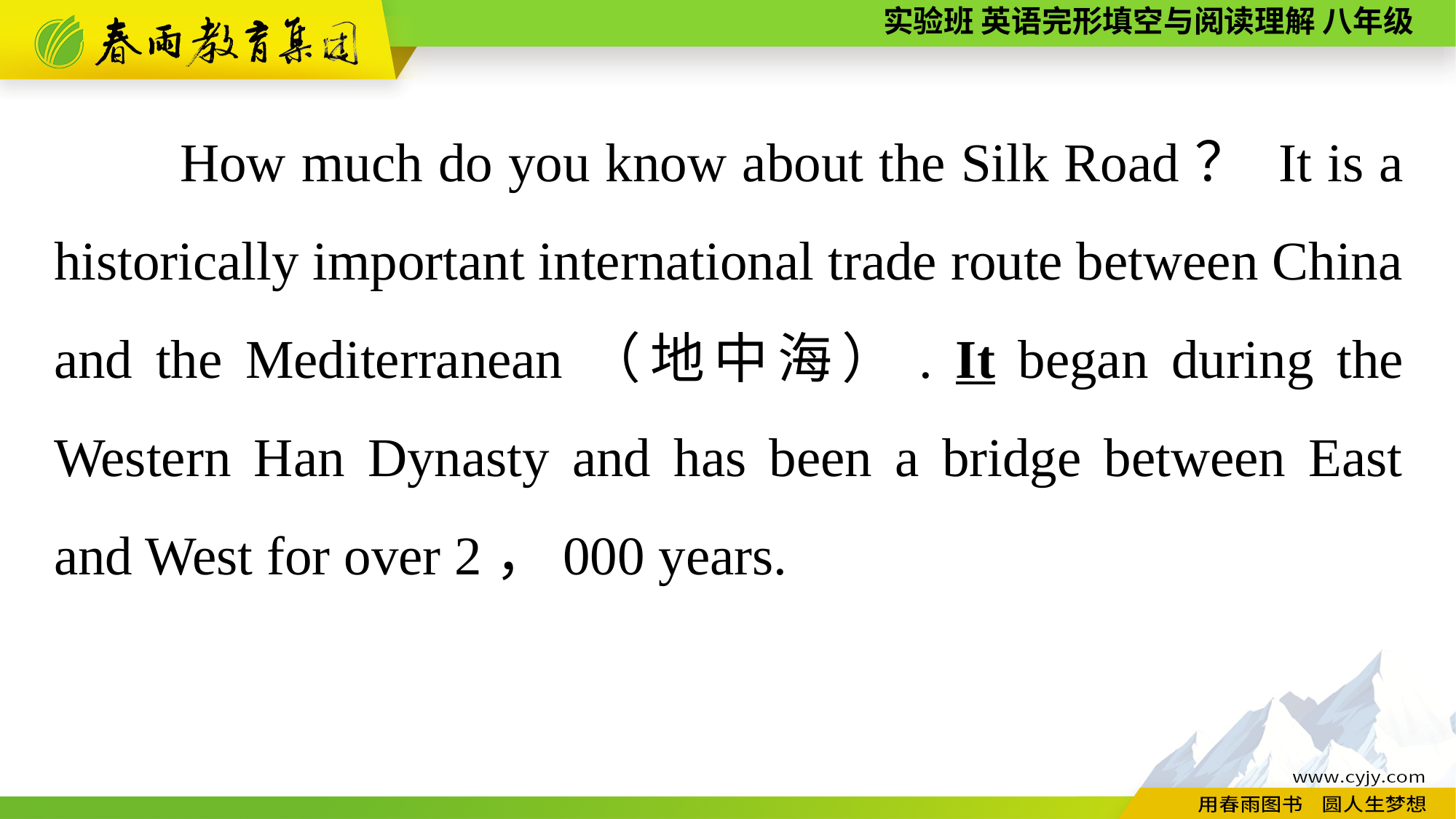

How much do you know about the Silk Road？ It is a historically important international trade route between China and the Mediterranean（地中海）. It began during the Western Han Dynasty and has been a bridge between East and West for over 2，000 years.